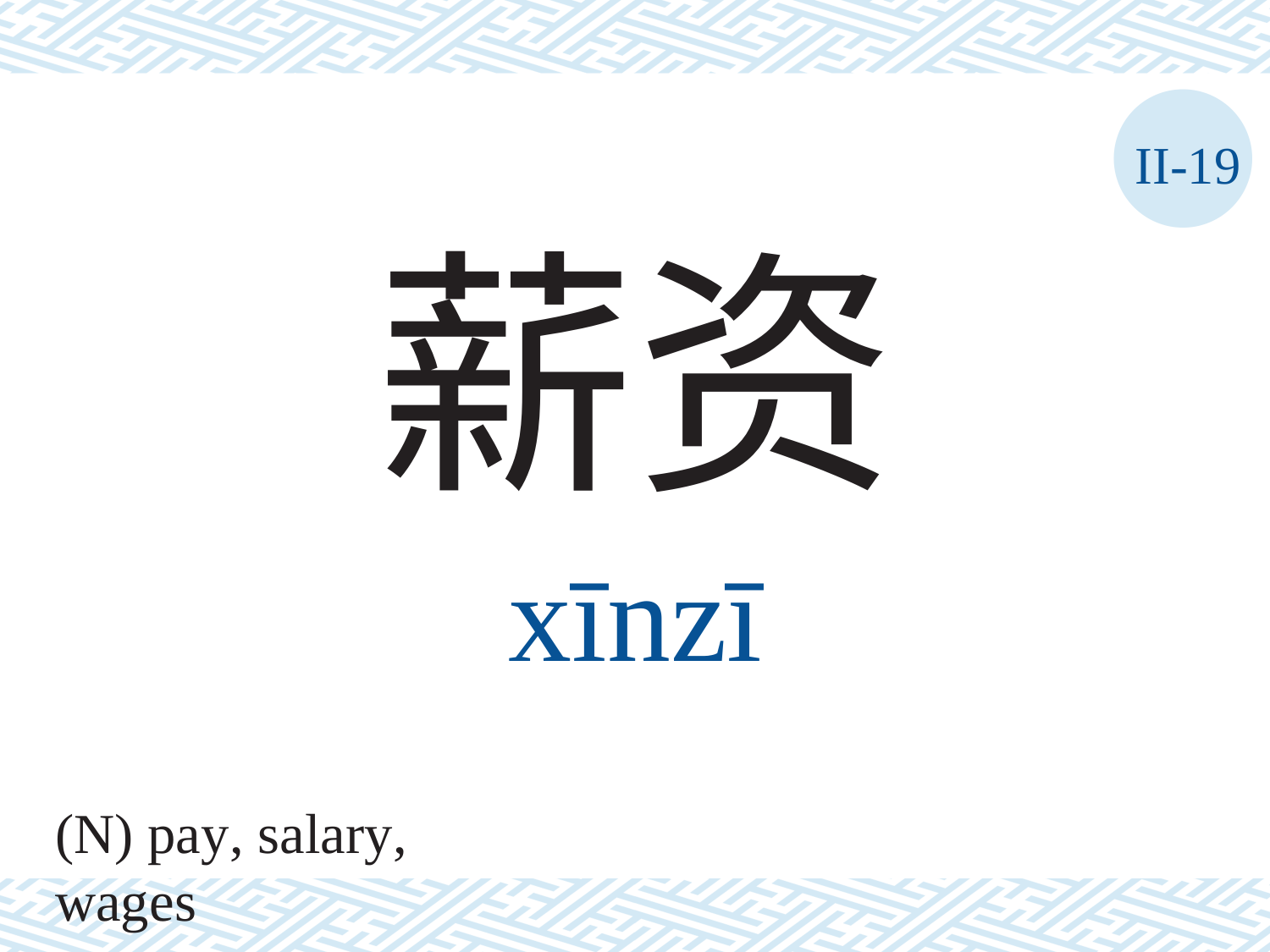

II-19
薪资
xīnzī
(N) pay, salary, wages